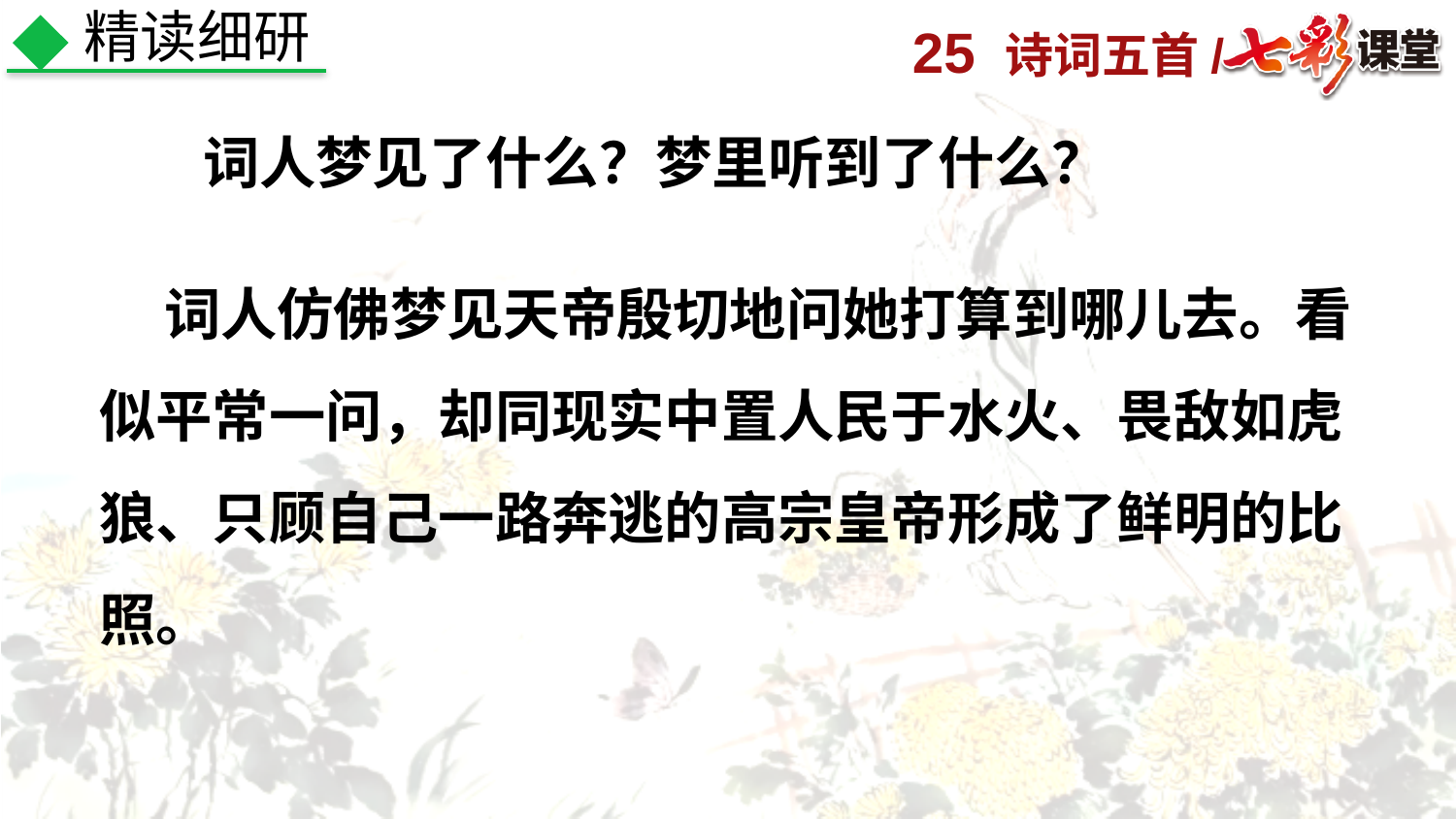

精读细研

词人梦见了什么？梦里听到了什么？
    词人仿佛梦见天帝殷切地问她打算到哪儿去。看似平常一问，却同现实中置人民于水火、畏敌如虎狼、只顾自己一路奔逃的高宗皇帝形成了鲜明的比照。